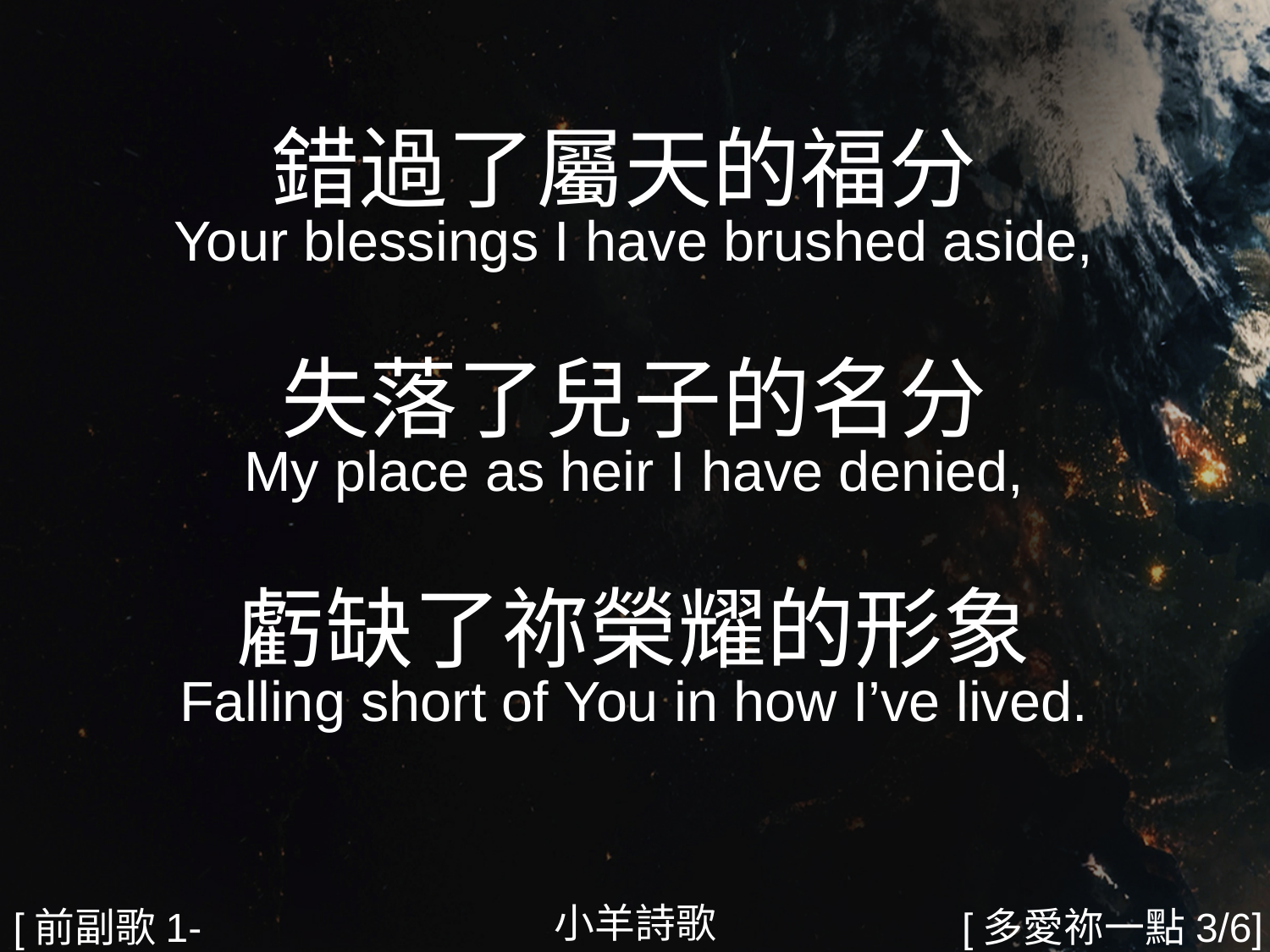

錯過了屬天的福分
Your blessings I have brushed aside,

失落了兒子的名分
My place as heir I have denied,

虧缺了祢榮耀的形象
Falling short of You in how I’ve lived.

#

小羊詩歌
[前副歌1-1]
[多愛祢一點3/6]